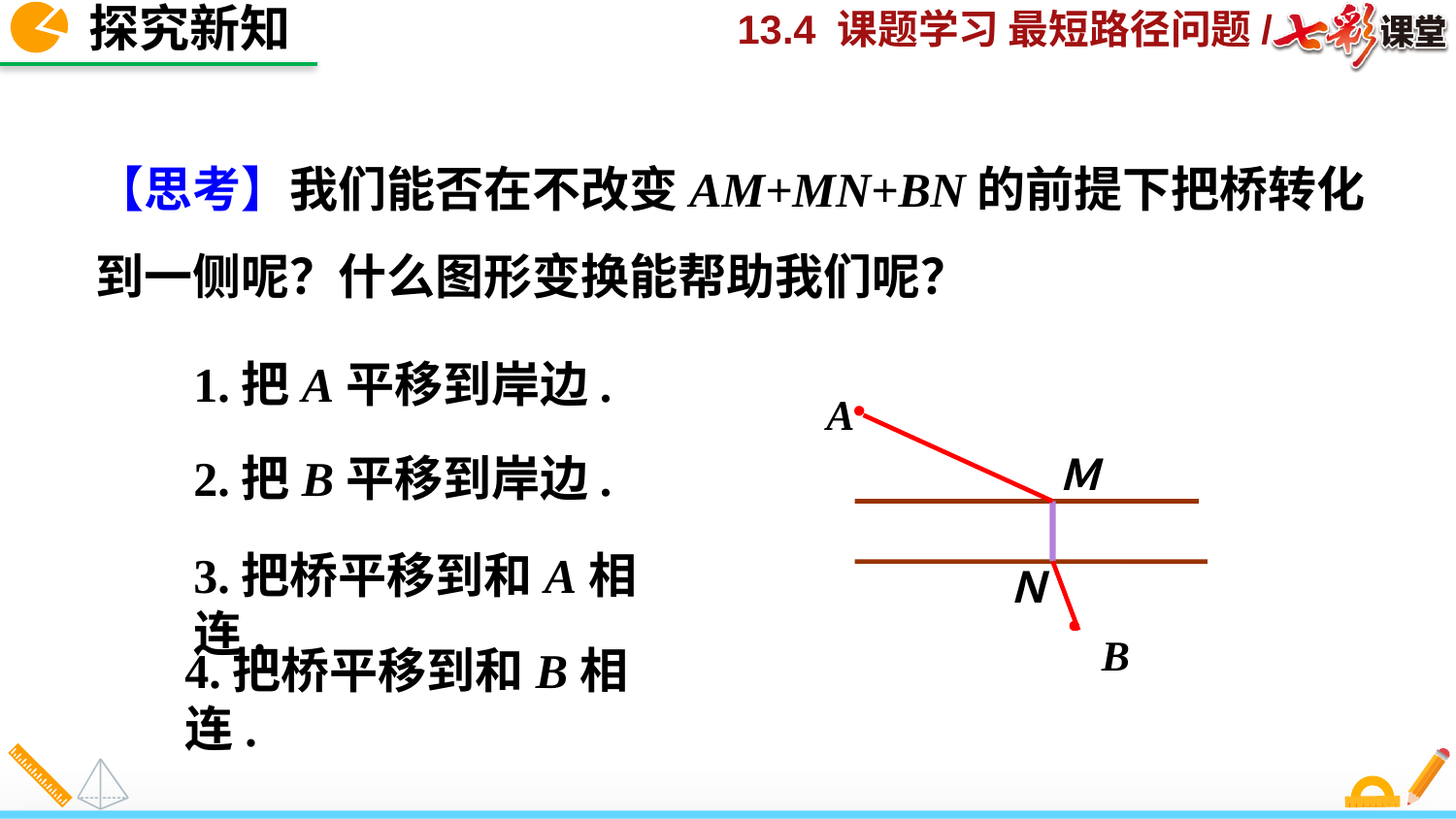

探究新知

【思考】我们能否在不改变AM+MN+BN的前提下把桥转化到一侧呢？什么图形变换能帮助我们呢？

1.把A平移到岸边.
A

B

Ｍ

Ｎ

2.把B平移到岸边.
3.把桥平移到和A相连.
4.把桥平移到和B相连.